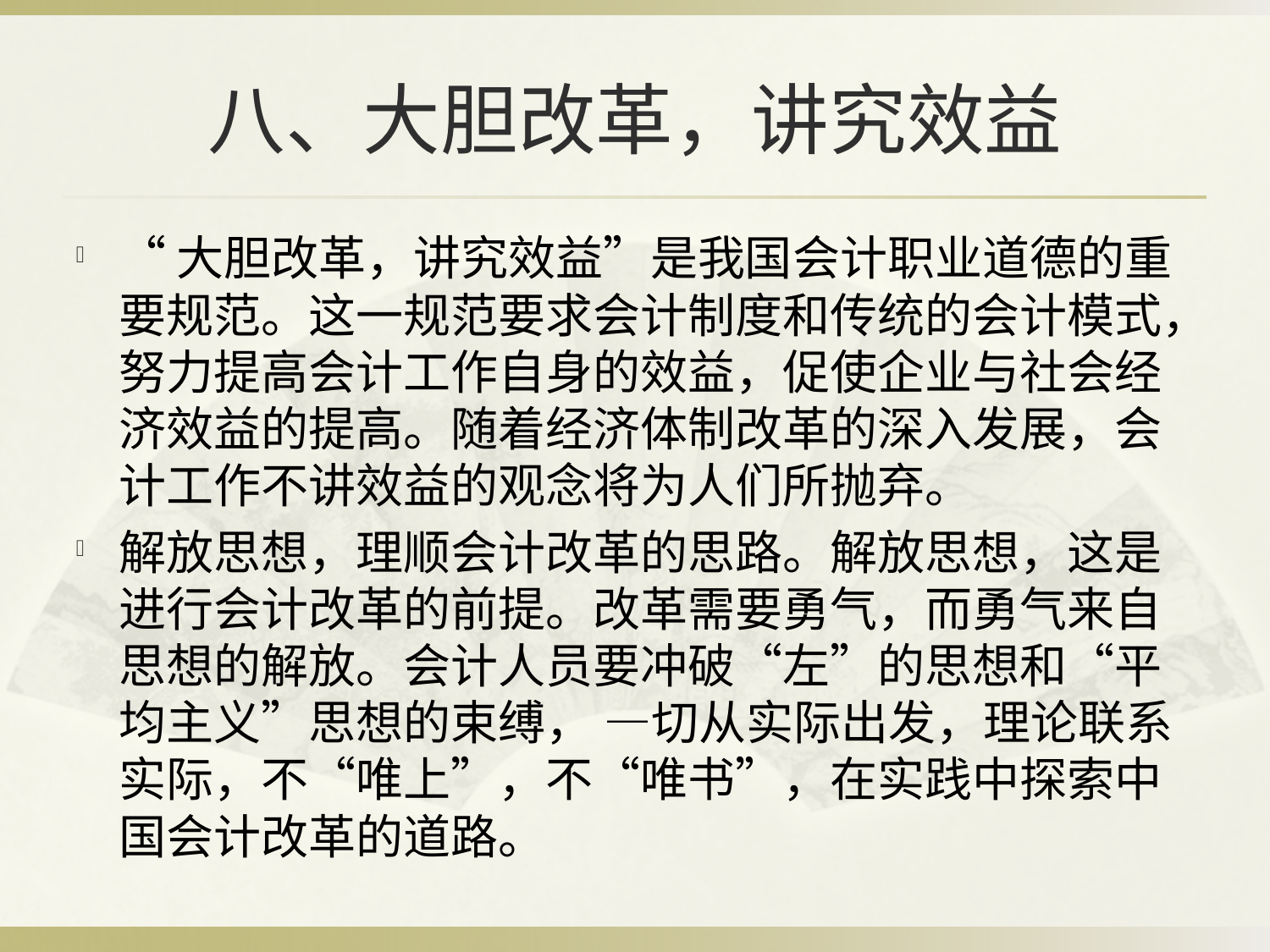

# 八、大胆改革，讲究效益
“大胆改革，讲究效益”是我国会计职业道德的重要规范。这一规范要求会计制度和传统的会计模式，努力提高会计工作自身的效益，促使企业与社会经济效益的提高。随着经济体制改革的深入发展，会计工作不讲效益的观念将为人们所抛弃。
解放思想，理顺会计改革的思路。解放思想，这是进行会计改革的前提。改革需要勇气，而勇气来自思想的解放。会计人员要冲破“左”的思想和“平均主义”思想的束缚， —切从实际出发，理论联系实际，不“唯上”，不“唯书”，在实践中探索中国会计改革的道路。